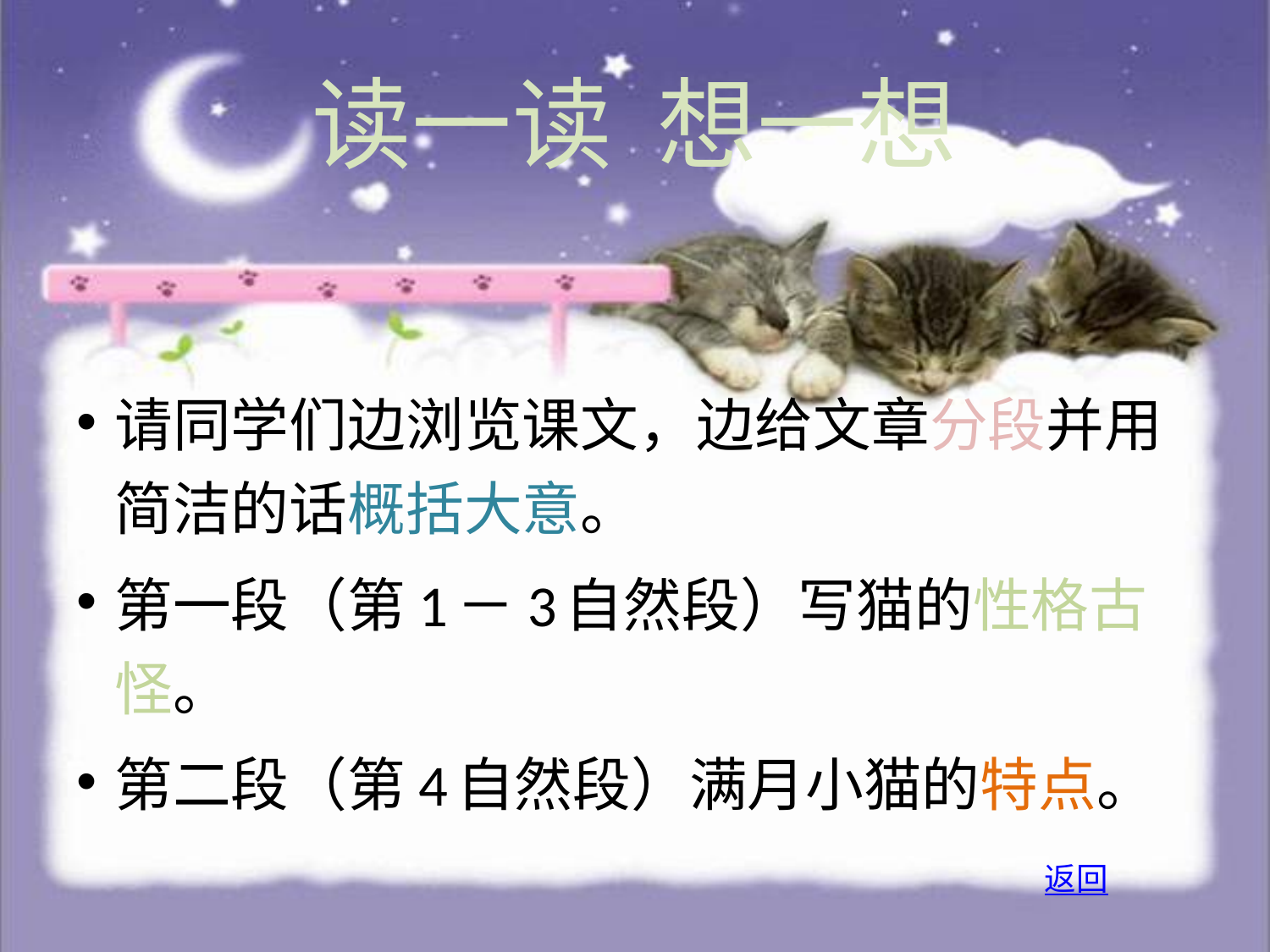

# 读一读  想一想

请同学们边浏览课文，边给文章分段并用简洁的话概括大意。
第一段（第1－3自然段）写猫的性格古怪。
第二段（第4自然段）满月小猫的特点。

返回